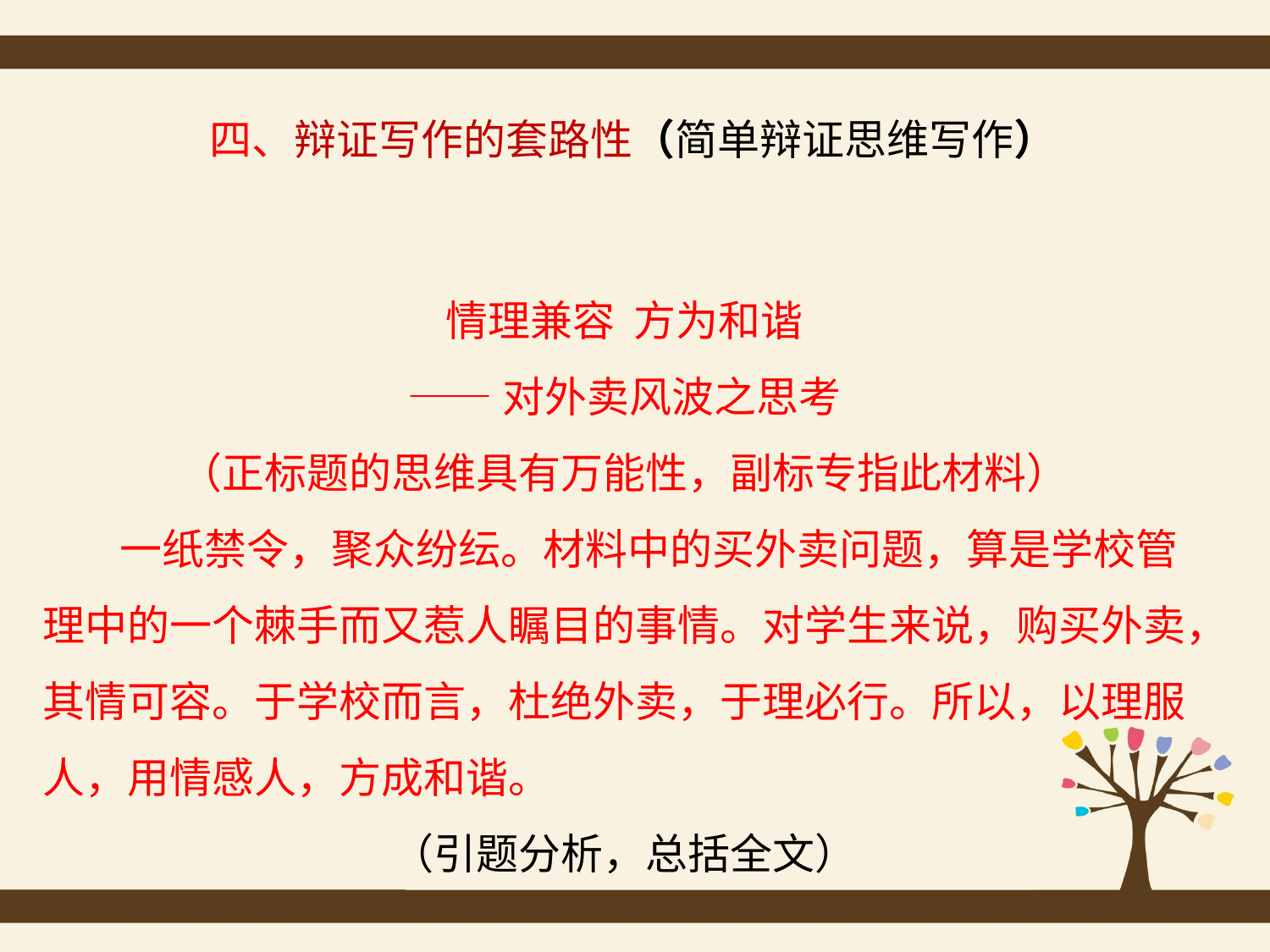

四、辩证写作的套路性（简单辩证思维写作）
情理兼容  方为和谐
——对外卖风波之思考
（正标题的思维具有万能性，副标专指此材料）
       一纸禁令，聚众纷纭。材料中的买外卖问题，算是学校管理中的一个棘手而又惹人瞩目的事情。对学生来说，购买外卖，其情可容。于学校而言，杜绝外卖，于理必行。所以，以理服人，用情感人，方成和谐。
（引题分析，总括全文）